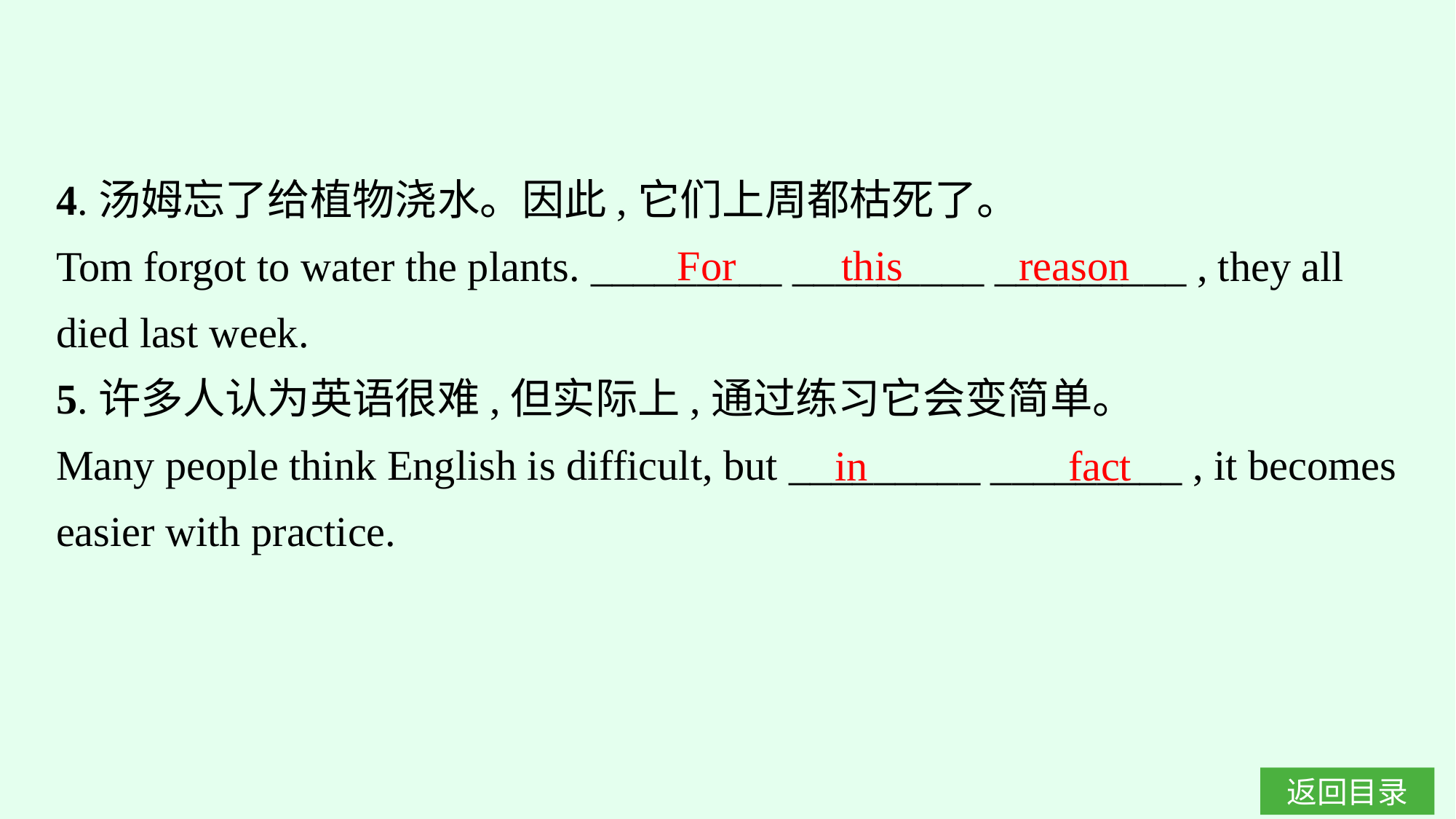

4.汤姆忘了给植物浇水。因此,它们上周都枯死了。
Tom forgot to water the plants. _________ _________ _________ , they all died last week.
5.许多人认为英语很难,但实际上,通过练习它会变简单。
Many people think English is difficult, but _________ _________ , it becomes easier with practice.
For          this           reason
in                   fact